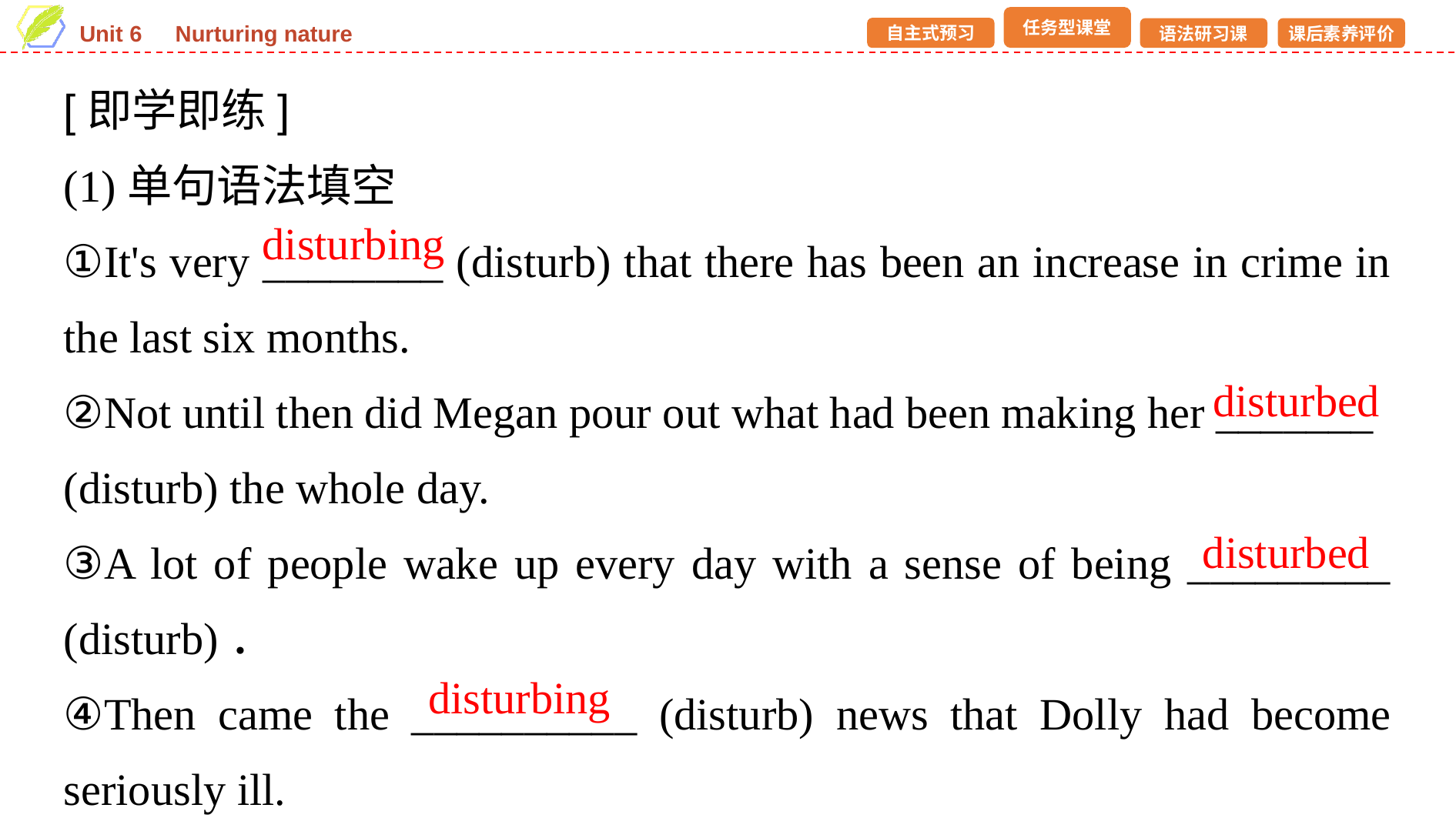

[即学即练]
(1)单句语法填空
①It's very ________ (disturb) that there has been an increase in crime in the last six months.
②Not until then did Megan pour out what had been making her _______
(disturb) the whole day.
③A lot of people wake up every day with a sense of being _________ (disturb)．
④Then came the __________ (disturb) news that Dolly had become seriously ill.
disturbing
disturbed
disturbed
disturbing